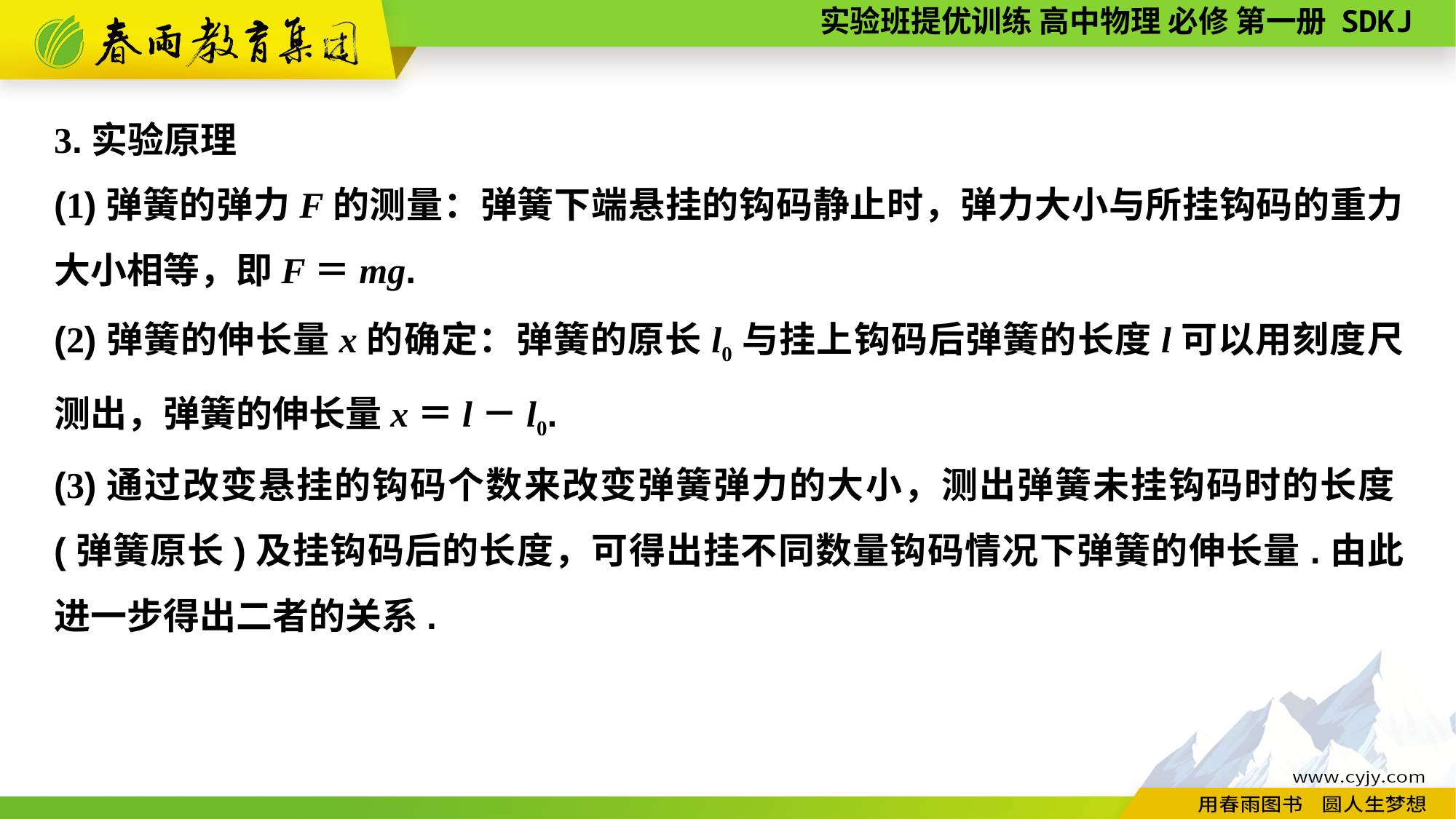

3.实验原理
(1)弹簧的弹力F的测量：弹簧下端悬挂的钩码静止时，弹力大小与所挂钩码的重力大小相等，即F＝mg.
(2)弹簧的伸长量x的确定：弹簧的原长l0与挂上钩码后弹簧的长度l可以用刻度尺测出，弹簧的伸长量x＝l－l0.
(3)通过改变悬挂的钩码个数来改变弹簧弹力的大小，测出弹簧未挂钩码时的长度(弹簧原长)及挂钩码后的长度，可得出挂不同数量钩码情况下弹簧的伸长量.由此进一步得出二者的关系.